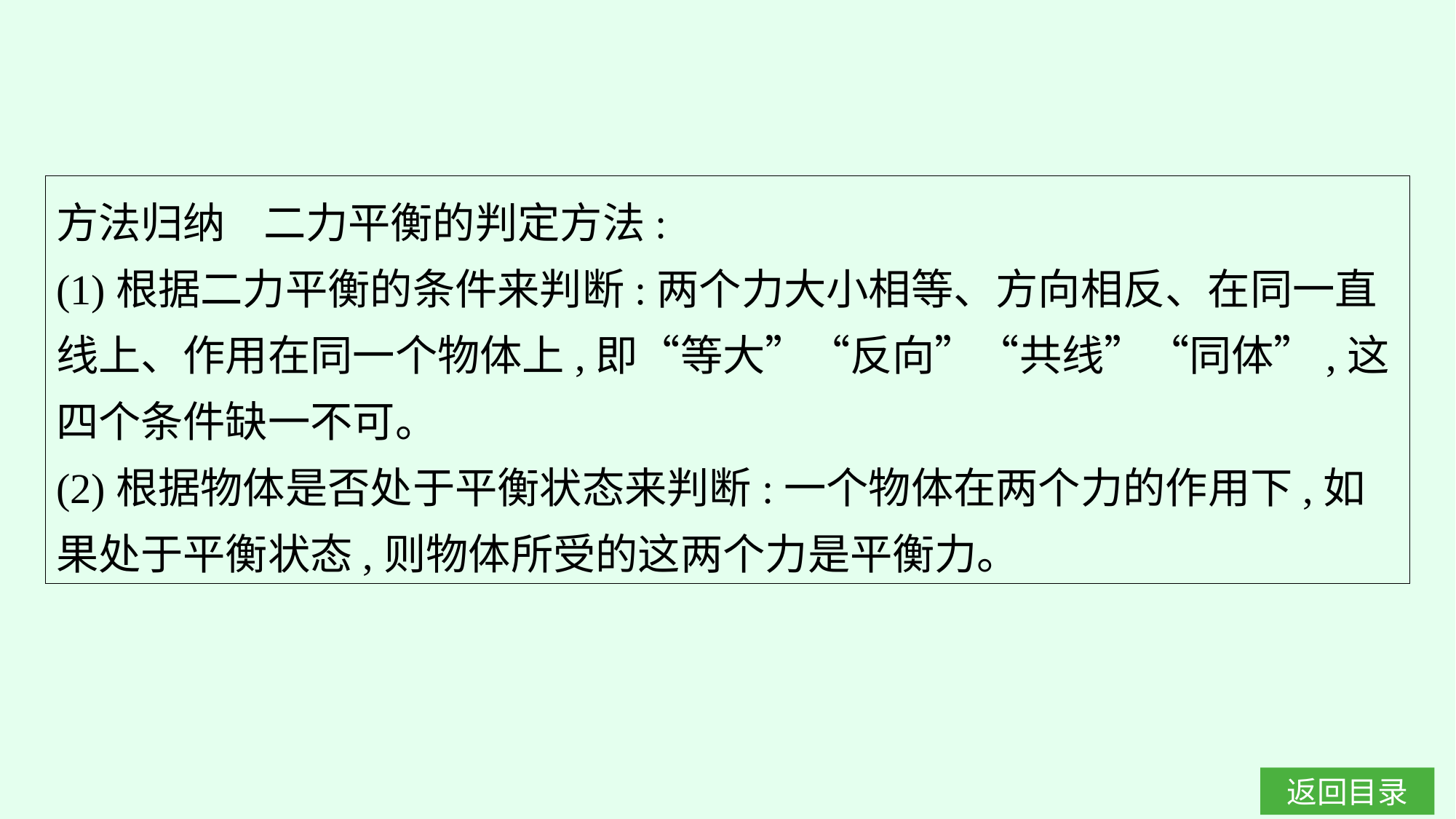

方法归纳    二力平衡的判定方法:
(1)根据二力平衡的条件来判断:两个力大小相等、方向相反、在同一直线上、作用在同一个物体上,即“等大”“反向”“共线”“同体”,这四个条件缺一不可。
(2)根据物体是否处于平衡状态来判断:一个物体在两个力的作用下,如果处于平衡状态,则物体所受的这两个力是平衡力。